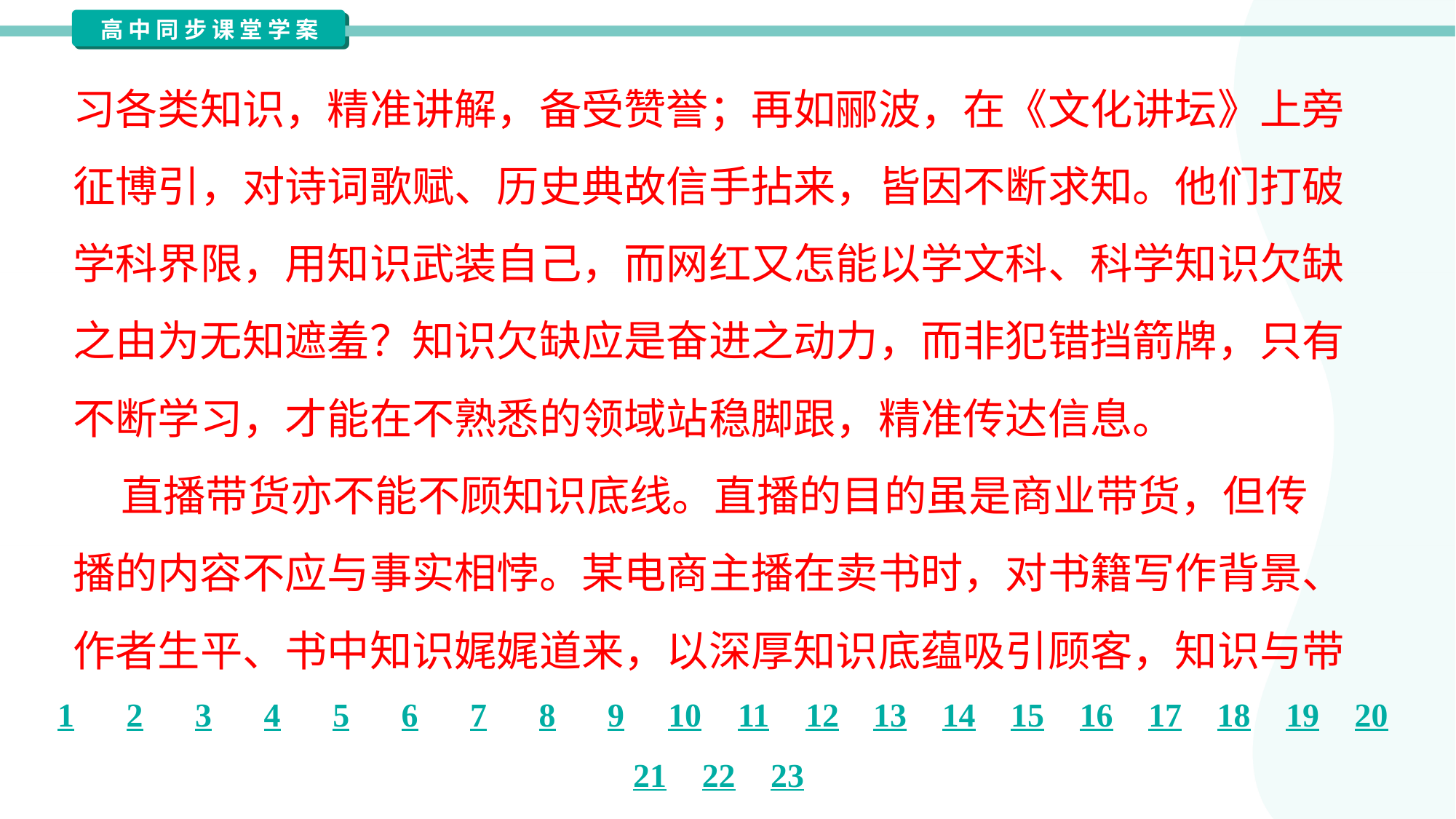

习各类知识，精准讲解，备受赞誉；再如郦波，在《文化讲坛》上旁
征博引，对诗词歌赋、历史典故信手拈来，皆因不断求知。他们打破
学科界限，用知识武装自己，而网红又怎能以学文科、科学知识欠缺
之由为无知遮羞？知识欠缺应是奋进之动力，而非犯错挡箭牌，只有
不断学习，才能在不熟悉的领域站稳脚跟，精准传达信息。
    直播带货亦不能不顾知识底线。直播的目的虽是商业带货，但传
播的内容不应与事实相悖。某电商主播在卖书时，对书籍写作背景、
作者生平、书中知识娓娓道来，以深厚知识底蕴吸引顾客，知识与带